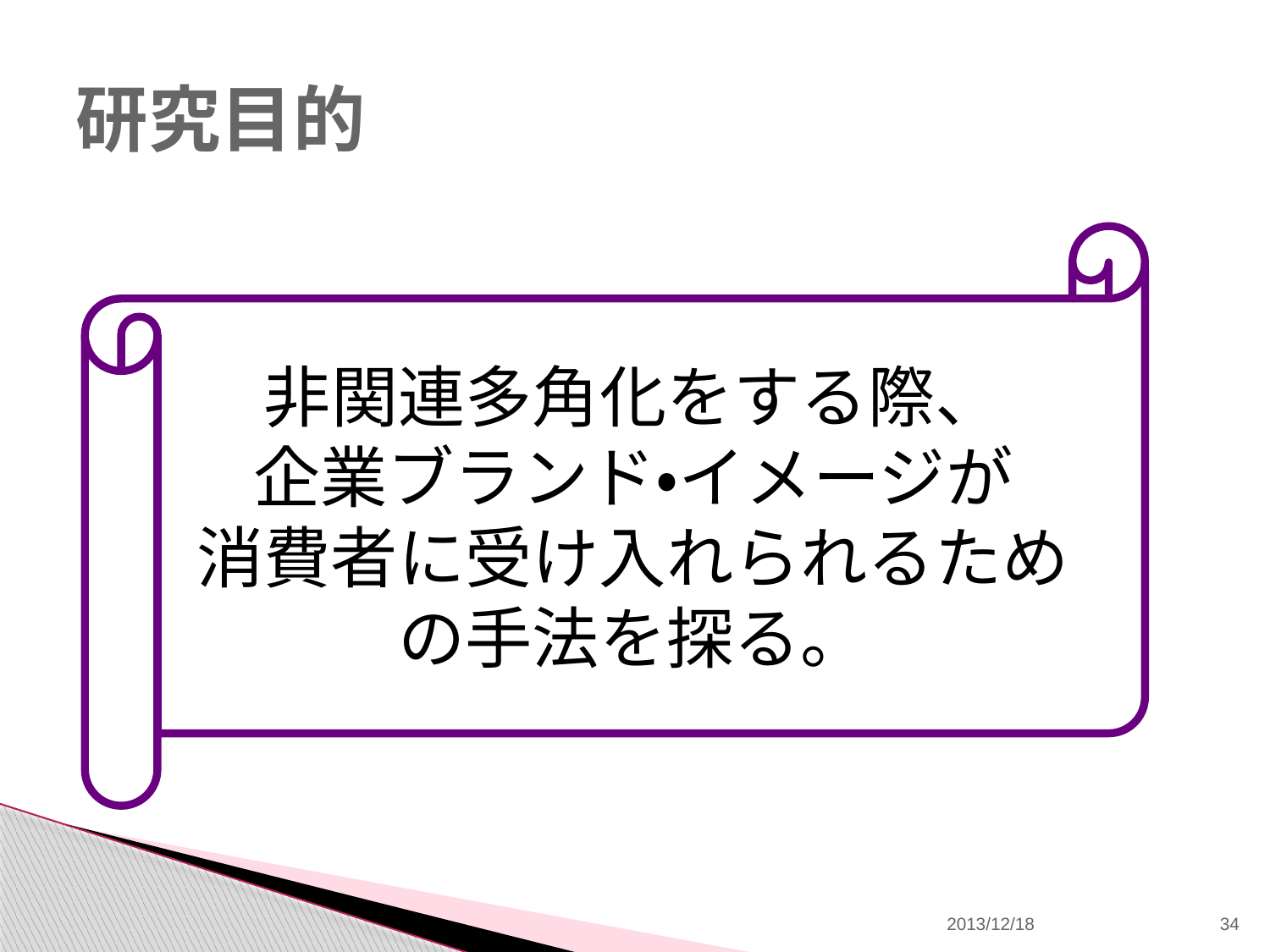

# 研究目的
非関連多角化をする際、
企業ブランド・イメージが
消費者に受け入れられるための手法を探る。
2013/12/18
34